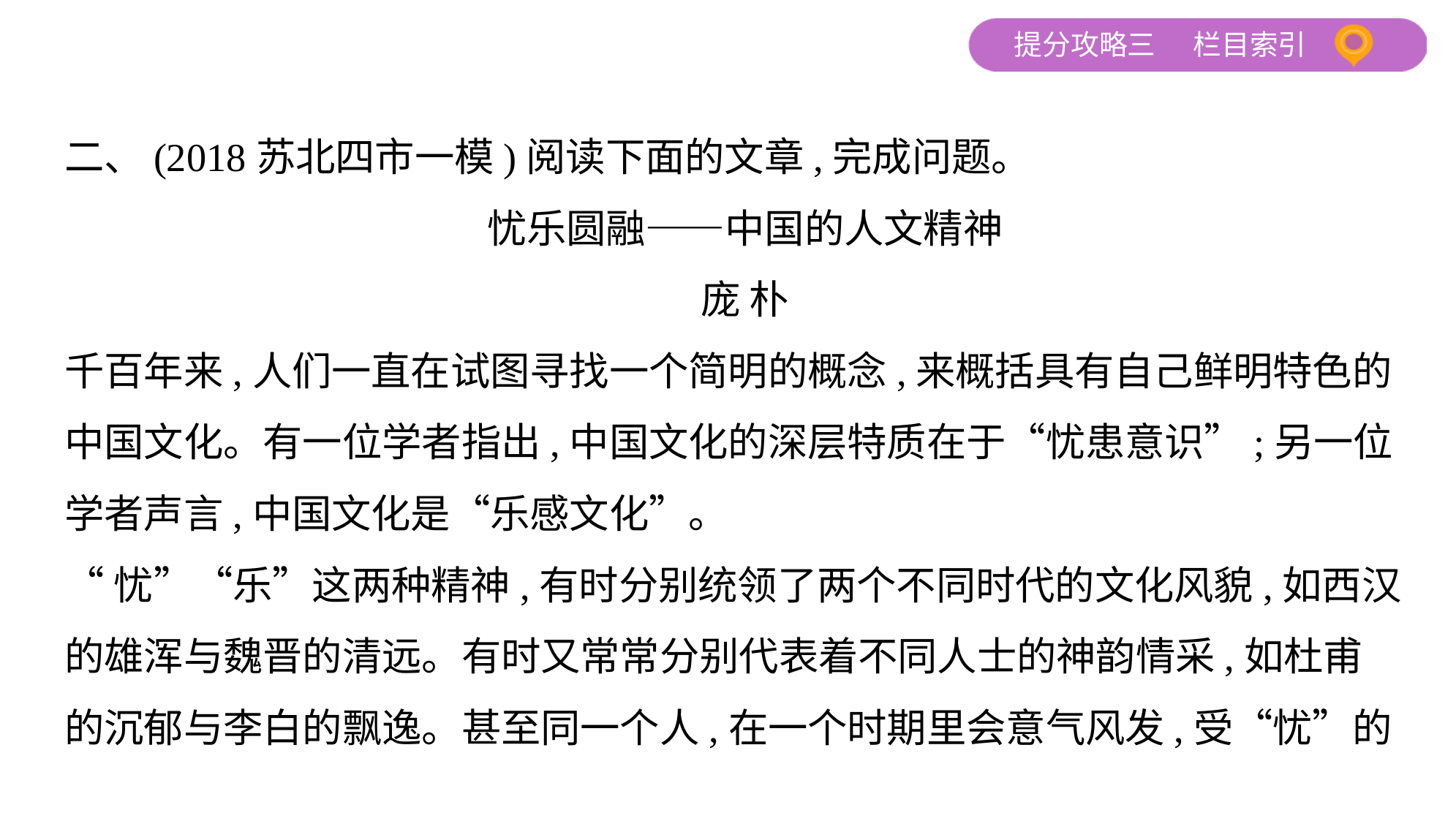

二、(2018苏北四市一模)阅读下面的文章,完成问题。
忧乐圆融——中国的人文精神
庞 朴
千百年来,人们一直在试图寻找一个简明的概念,来概括具有自己鲜明特色的
中国文化。有一位学者指出,中国文化的深层特质在于“忧患意识”;另一位
学者声言,中国文化是“乐感文化”。
“忧”“乐”这两种精神,有时分别统领了两个不同时代的文化风貌,如西汉
的雄浑与魏晋的清远。有时又常常分别代表着不同人士的神韵情采,如杜甫
的沉郁与李白的飘逸。甚至同一个人,在一个时期里会意气风发,受“忧”的